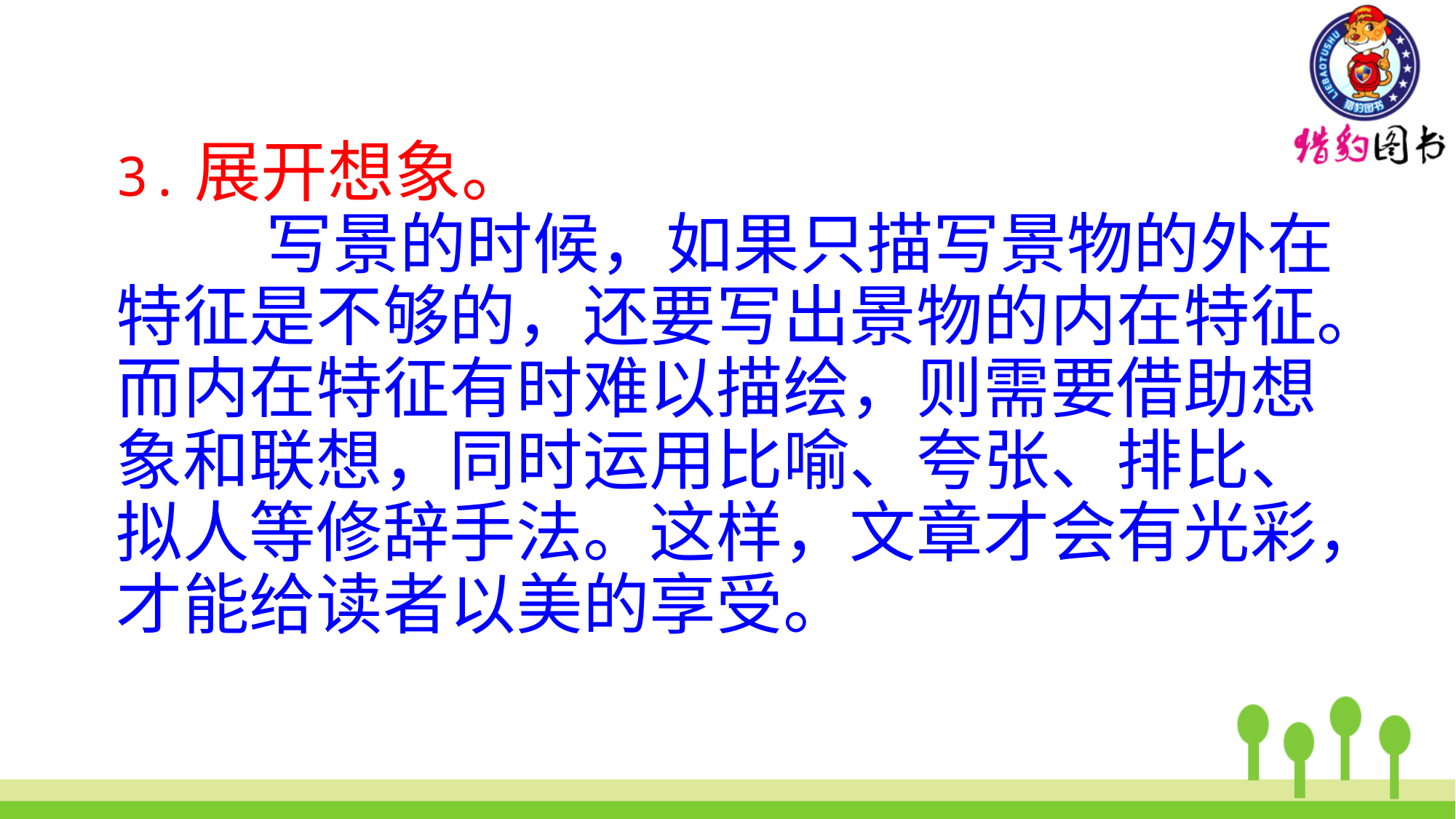

3.展开想象。
         写景的时候，如果只描写景物的外在特征是不够的，还要写出景物的内在特征。而内在特征有时难以描绘，则需要借助想象和联想，同时运用比喻、夸张、排比、拟人等修辞手法。这样，文章才会有光彩，才能给读者以美的享受。